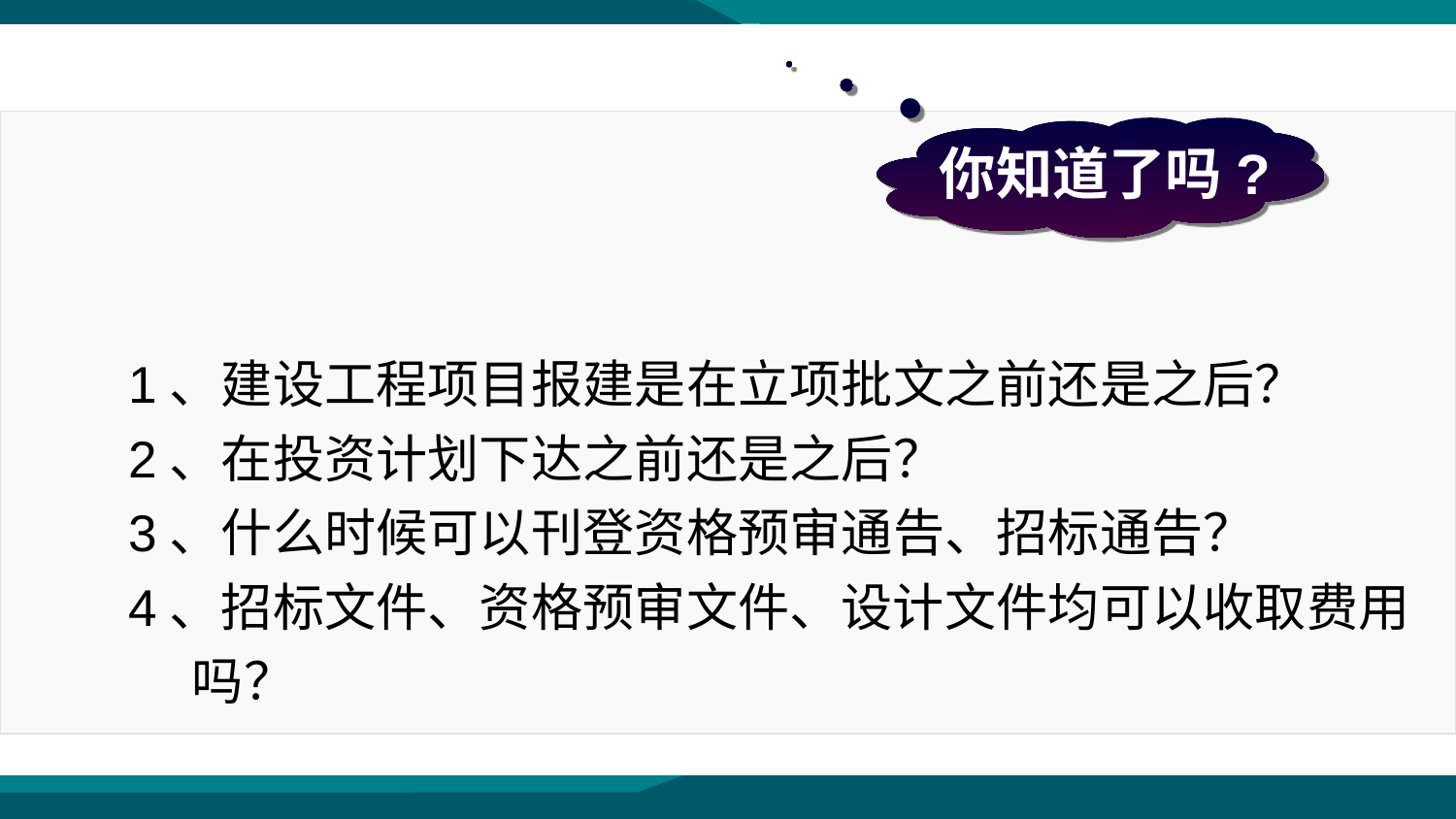

你知道了吗?
1、建设工程项目报建是在立项批文之前还是之后？
2、在投资计划下达之前还是之后？
3、什么时候可以刊登资格预审通告、招标通告？
4、招标文件、资格预审文件、设计文件均可以收取费用
　 吗？